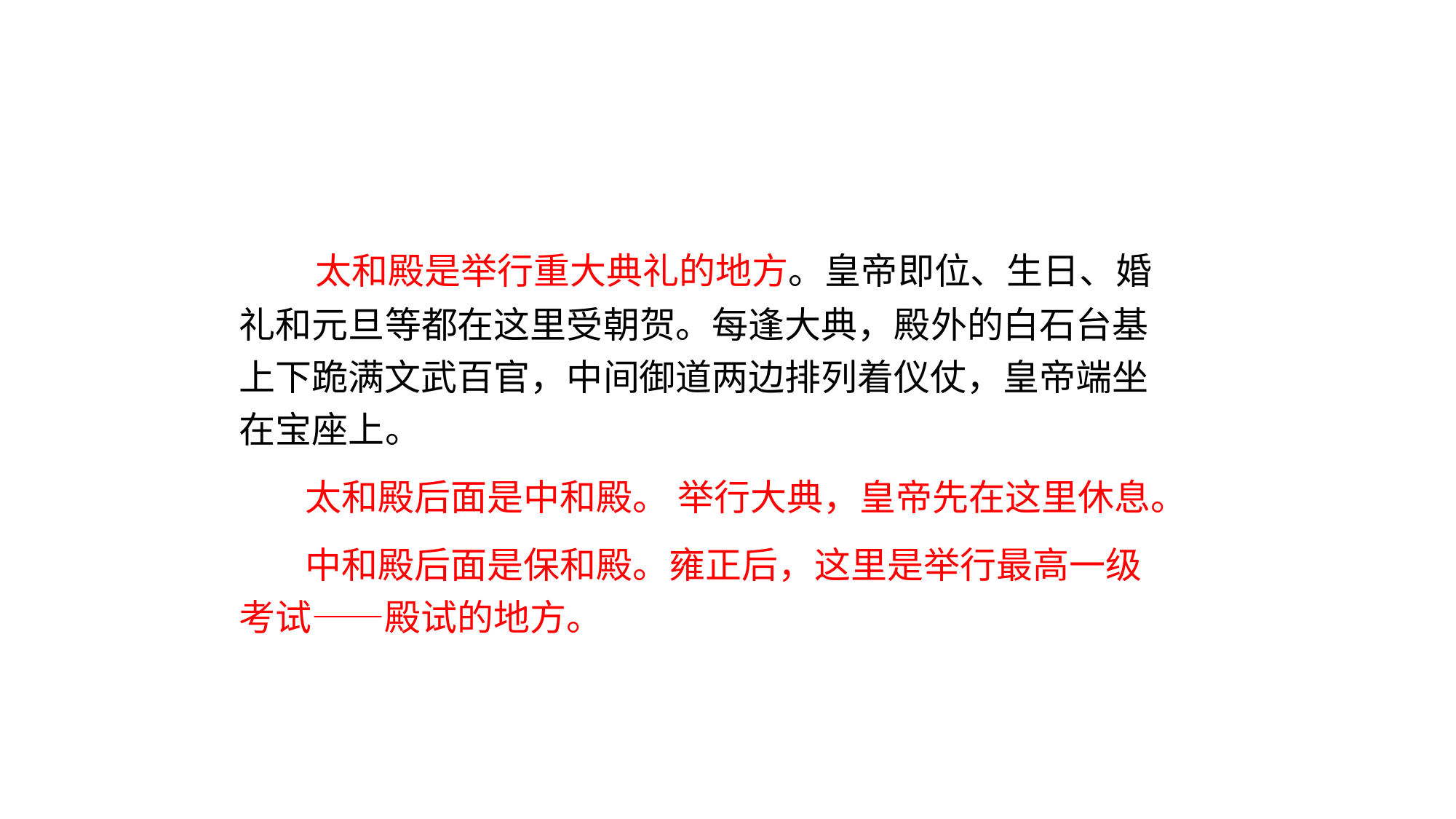

太和殿是举行重大典礼的地方。皇帝即位、生日、婚礼和元旦等都在这里受朝贺。每逢大典，殿外的白石台基上下跪满文武百官，中间御道两边排列着仪仗，皇帝端坐在宝座上。
       太和殿后面是中和殿。 举行大典，皇帝先在这里休息。
       中和殿后面是保和殿。雍正后，这里是举行最高一级考试——殿试的地方。